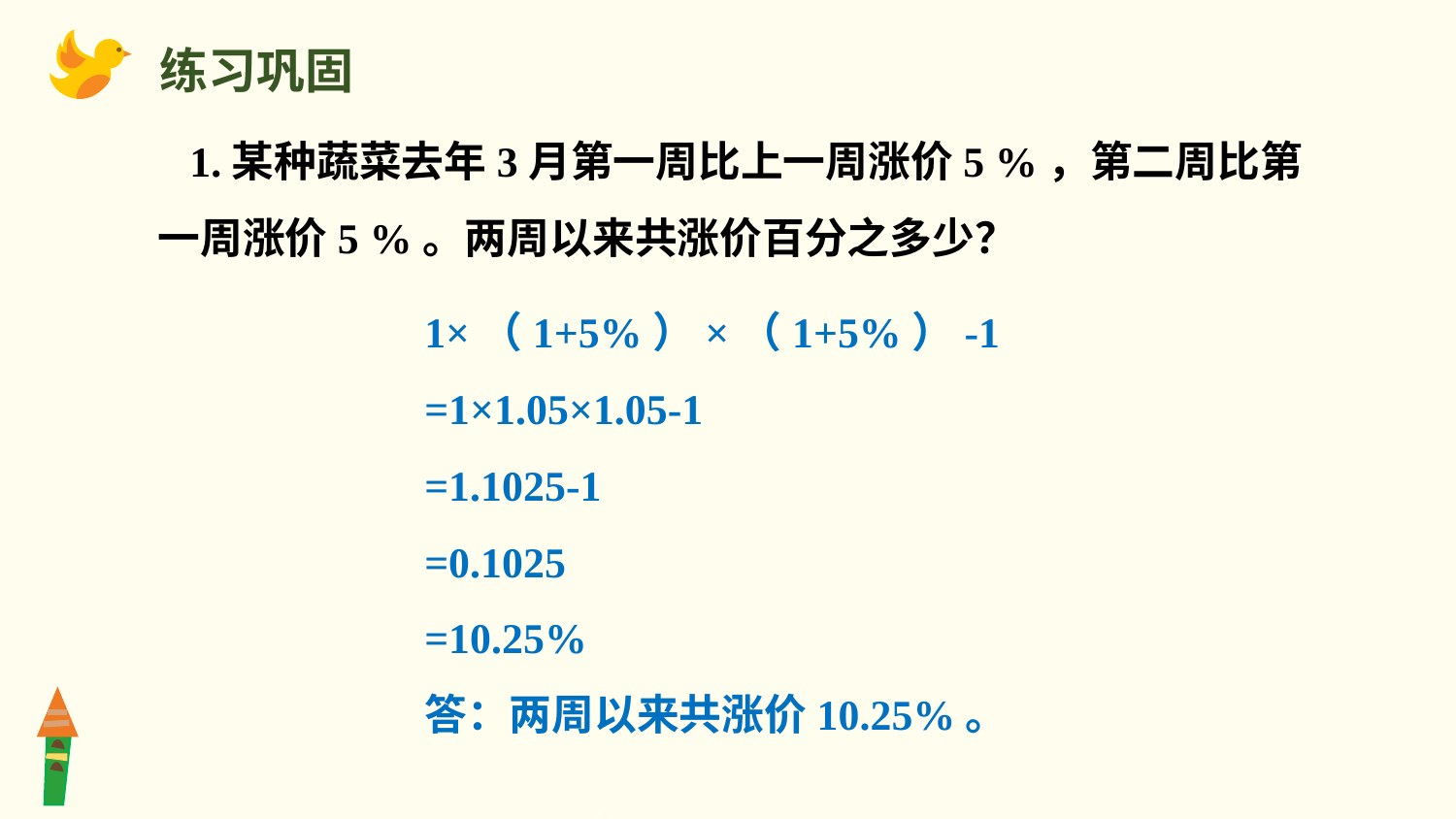

练习巩固
1.某种蔬菜去年3月第一周比上一周涨价5 %，第二周比第一周涨价5 %。两周以来共涨价百分之多少？
1×（1+5%）×（1+5%）-1
=1×1.05×1.05-1
=1.1025-1
=0.1025
=10.25%
答：两周以来共涨价10.25%。